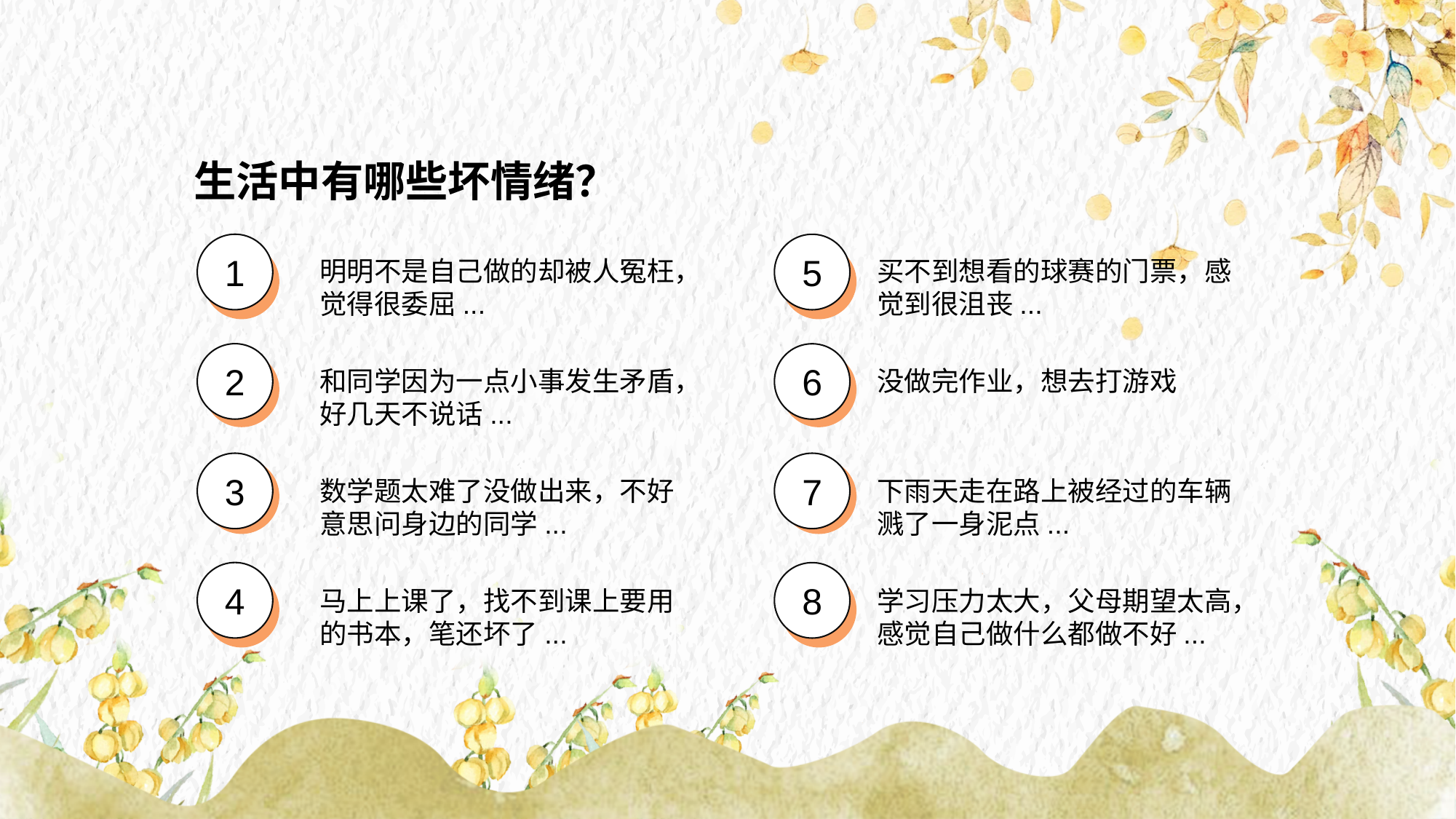

生活中有哪些坏情绪？
1

2

3

4

5

6

7

8

明明不是自己做的却被人冤枉，觉得很委屈...
买不到想看的球赛的门票，感觉到很沮丧...
和同学因为一点小事发生矛盾，好几天不说话...
没做完作业，想去打游戏
数学题太难了没做出来，不好意思问身边的同学...
下雨天走在路上被经过的车辆溅了一身泥点...
马上上课了，找不到课上要用的书本，笔还坏了...
学习压力太大，父母期望太高，感觉自己做什么都做不好...